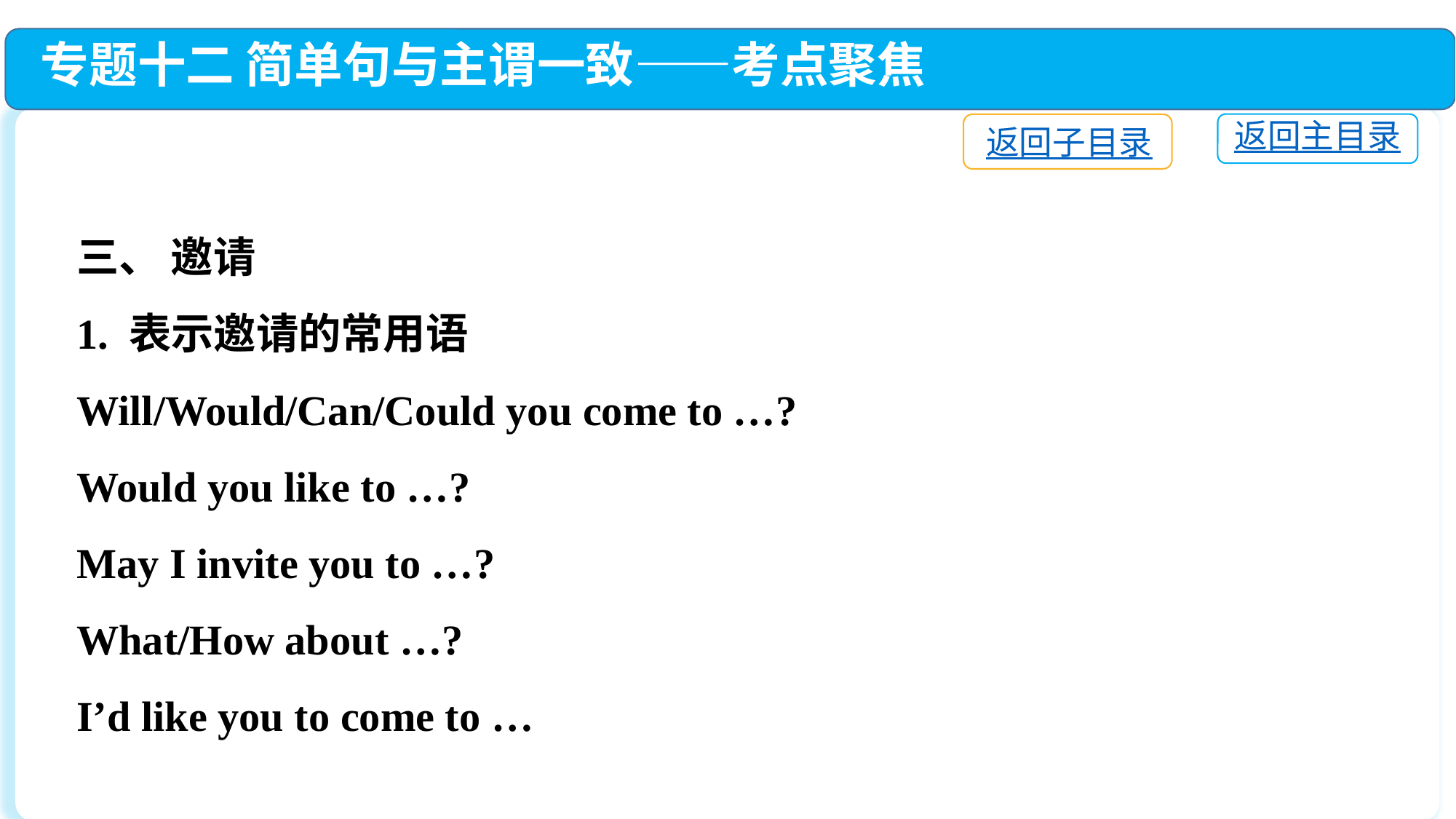

专题十二 简单句与主谓一致——考点聚焦

返回主目录

返回子目录
三、 邀请
1. 表示邀请的常用语
Will/Would/Can/Could you come to …?
Would you like to …?
May I invite you to …?
What/How about …?
I’d like you to come to …